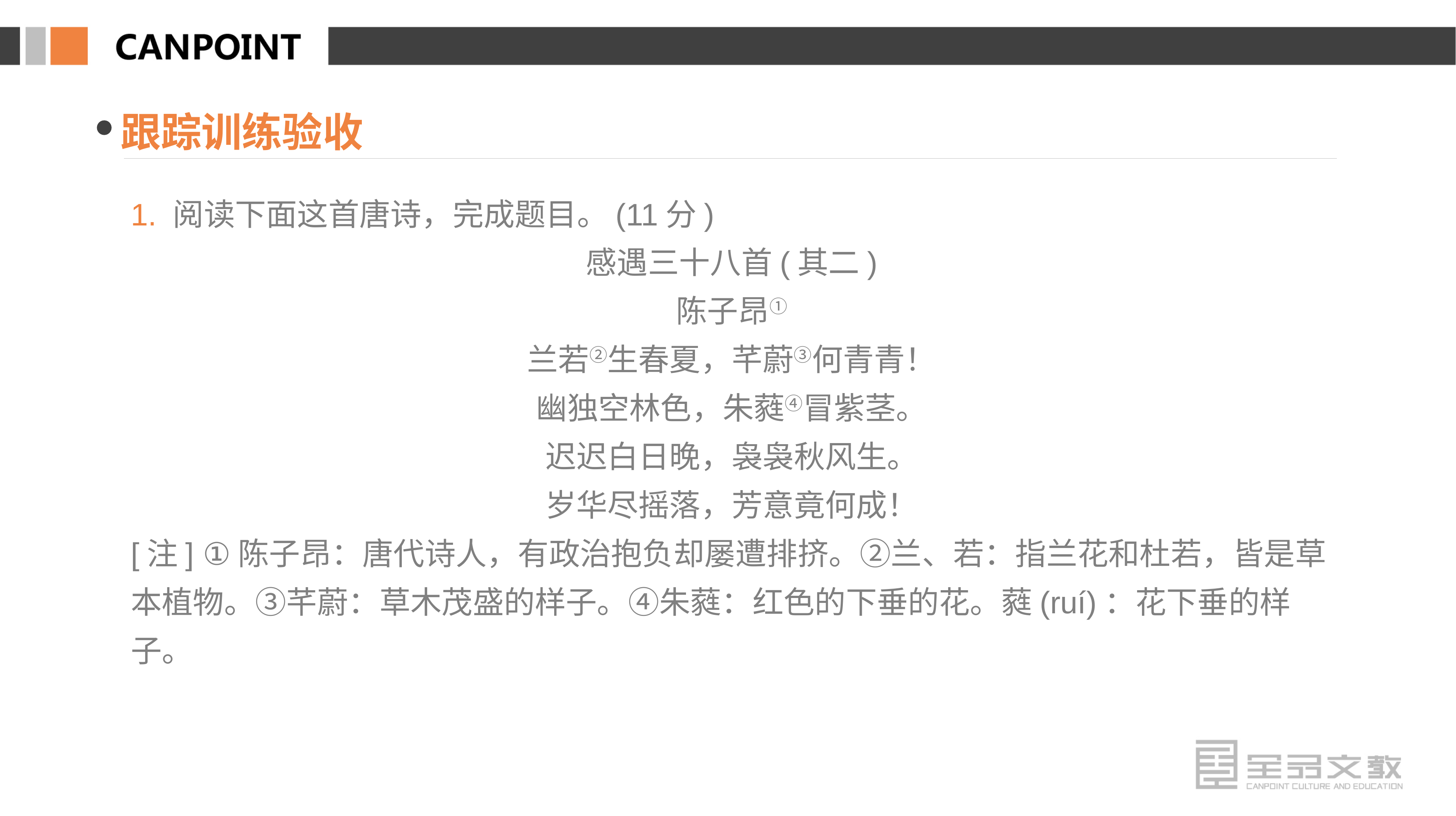

跟踪训练验收

1. 阅读下面这首唐诗，完成题目。(11分)
感遇三十八首(其二)
陈子昂①
兰若②生春夏，芊蔚③何青青！
幽独空林色，朱蕤④冒紫茎。
迟迟白日晚，袅袅秋风生。
岁华尽摇落，芳意竟何成！
[注] ①陈子昂：唐代诗人，有政治抱负却屡遭排挤。②兰、若：指兰花和杜若，皆是草本植物。③芊蔚：草木茂盛的样子。④朱蕤：红色的下垂的花。蕤(ruí)：花下垂的样子。